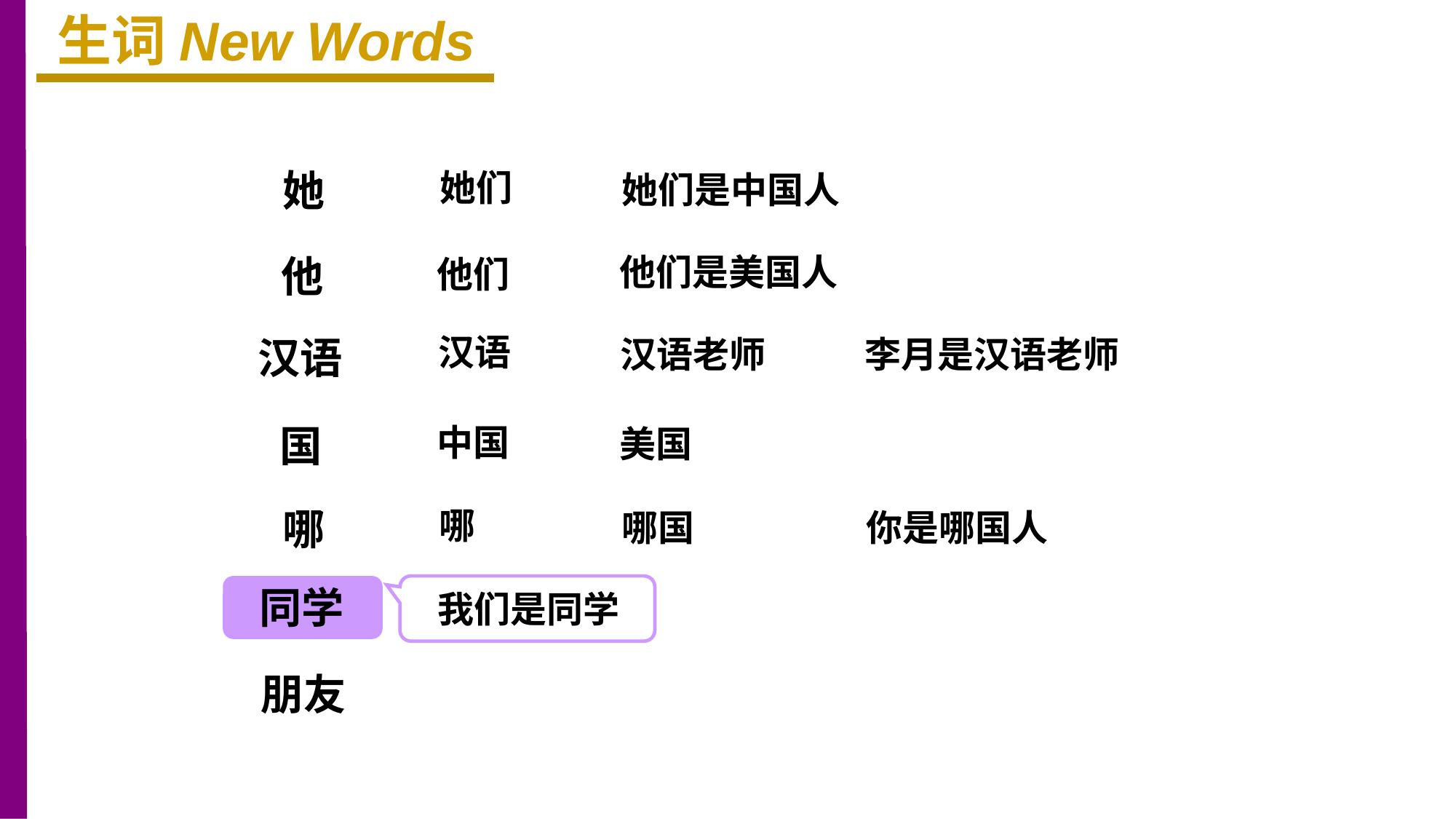

生词New Words
她
她们
她们是中国人
他们是美国人
他
他们
汉语
汉语
汉语老师
李月是汉语老师
国
中国
美国
哪
哪
哪国
你是哪国人
同学

我们是同学
朋友